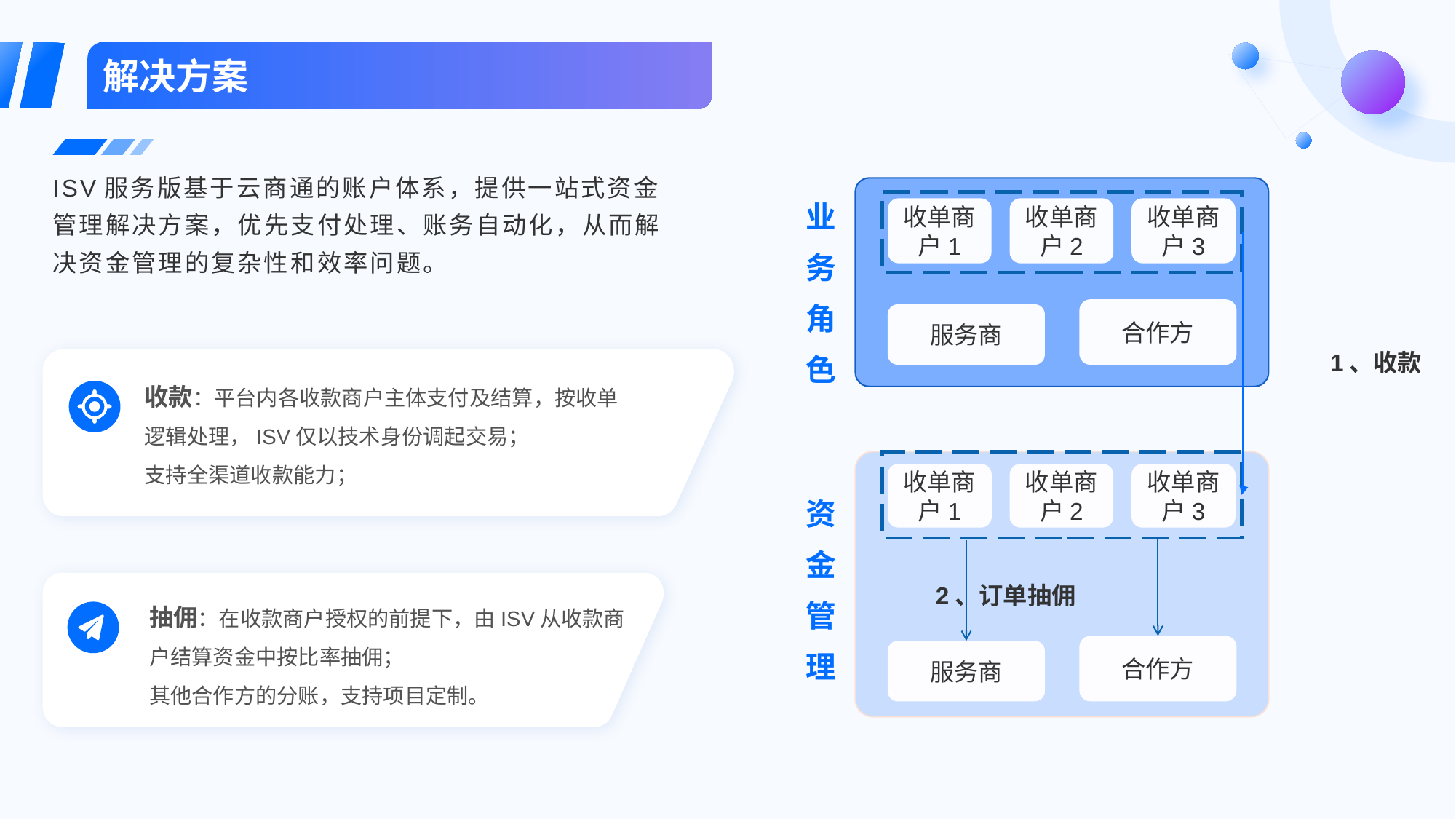

解决方案

ISV服务版基于云商通的账户体系，提供一站式资金管理解决方案，优先支付处理、账务自动化，从而解决资金管理的复杂性和效率问题。
业务角色

收单商户1
收单商户2
收单商户3
合作方
服务商
1、收款

收款：平台内各收款商户主体支付及结算，按收单逻辑处理，ISV仅以技术身份调起交易；
支持全渠道收款能力；

收单商户1
收单商户2
收单商户3
资金管理
2、订单抽佣

抽佣：在收款商户授权的前提下，由ISV从收款商户结算资金中按比率抽佣；
其他合作方的分账，支持项目定制。

合作方
服务商